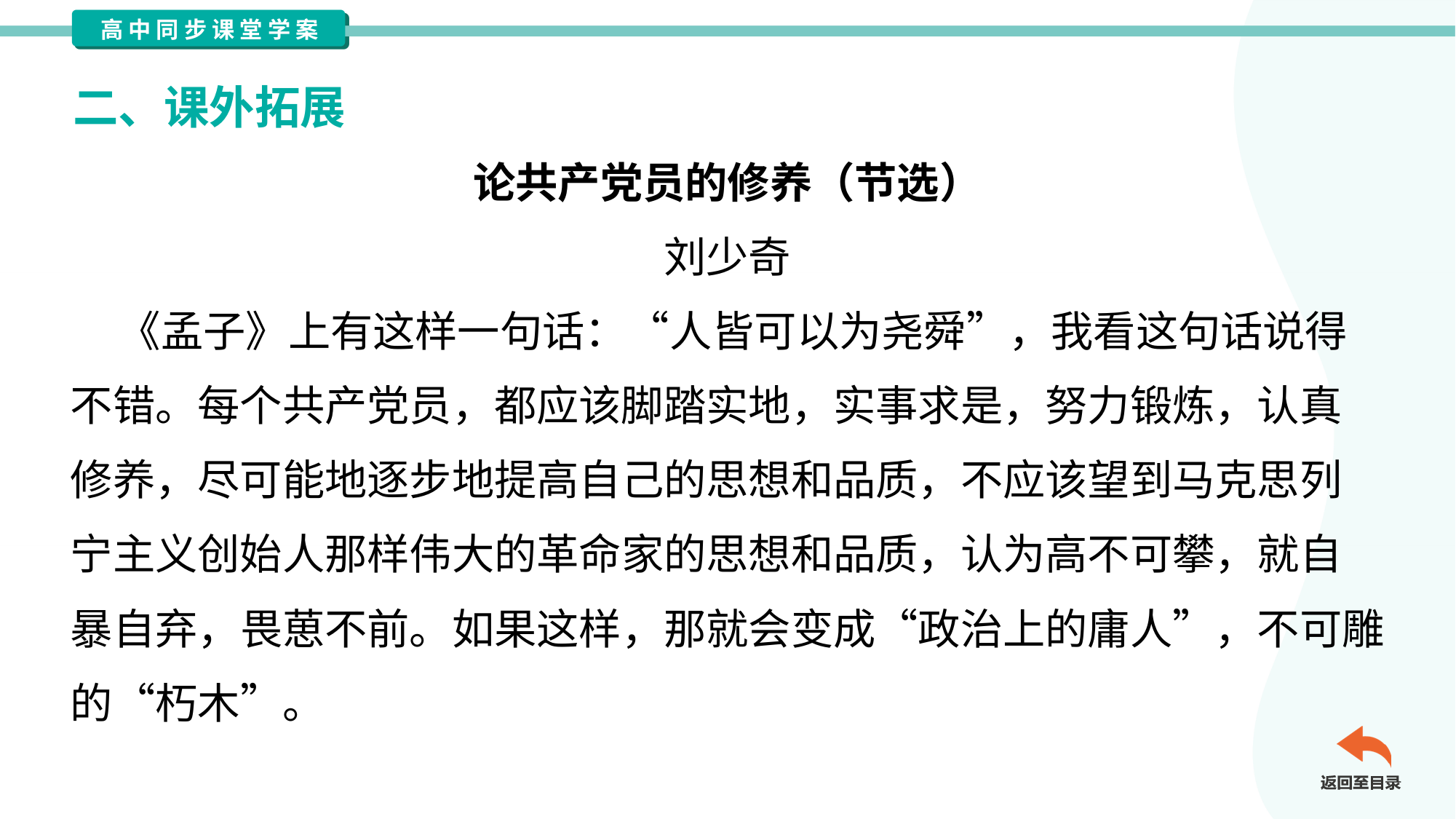

二、课外拓展
论共产党员的修养（节选）
刘少奇
    《孟子》上有这样一句话：“人皆可以为尧舜”，我看这句话说得
不错。每个共产党员，都应该脚踏实地，实事求是，努力锻炼，认真
修养，尽可能地逐步地提高自己的思想和品质，不应该望到马克思列
宁主义创始人那样伟大的革命家的思想和品质，认为高不可攀，就自
暴自弃，畏葸不前。如果这样，那就会变成“政治上的庸人”，不可雕
的“朽木”。